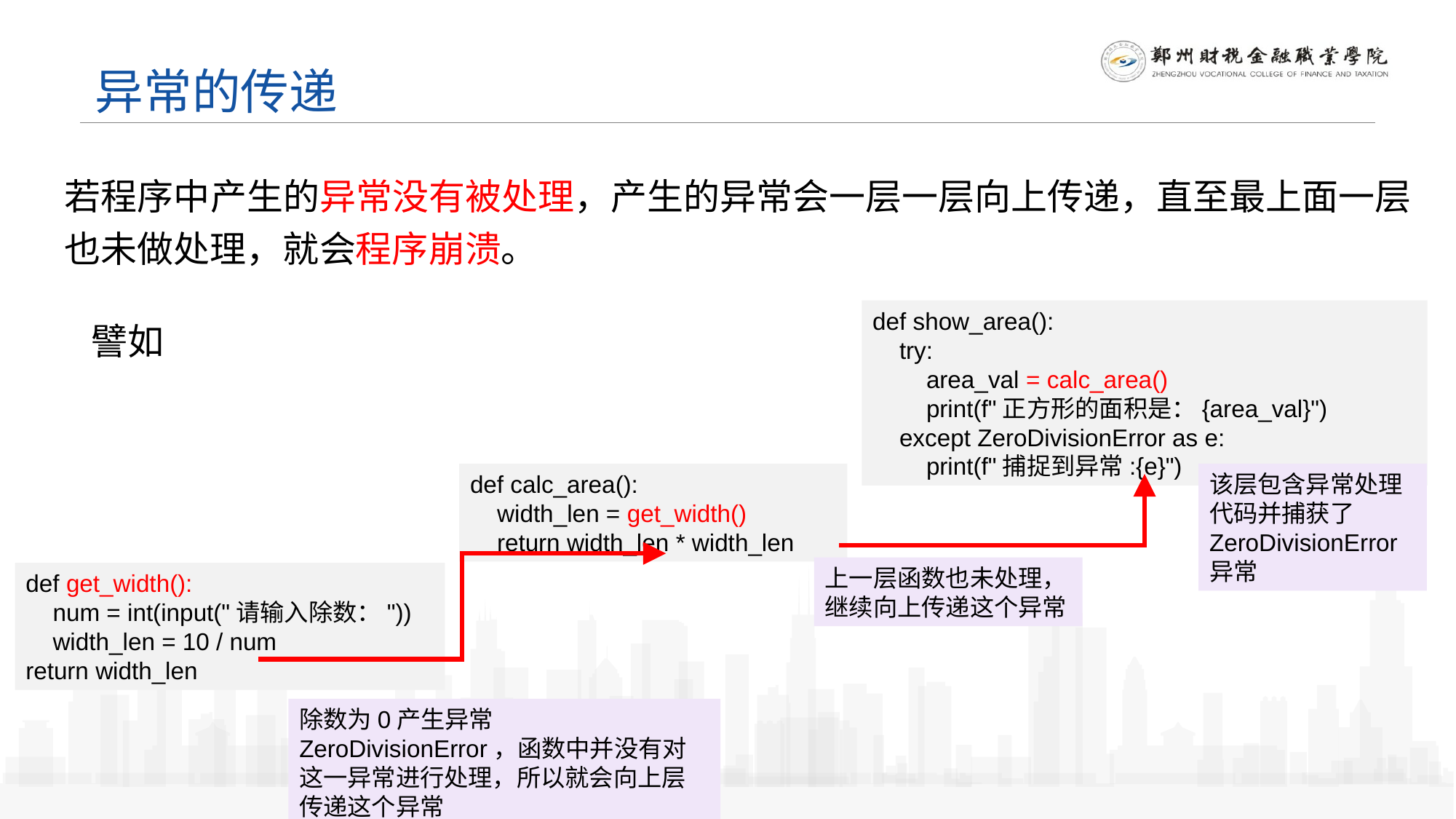

异常的传递
若程序中产生的异常没有被处理，产生的异常会一层一层向上传递，直至最上面一层也未做处理，就会程序崩溃。
def show_area():
    try:
        area_val = calc_area()
        print(f"正方形的面积是：{area_val}")
    except ZeroDivisionError as e:
        print(f"捕捉到异常:{e}")
譬如
def calc_area():
    width_len = get_width()
    return width_len * width_len
该层包含异常处理代码并捕获了ZeroDivisionError异常
上一层函数也未处理，继续向上传递这个异常
def get_width():
    num = int(input("请输入除数："))
    width_len = 10 / num
return width_len
除数为0产生异常ZeroDivisionError，函数中并没有对这一异常进行处理，所以就会向上层传递这个异常